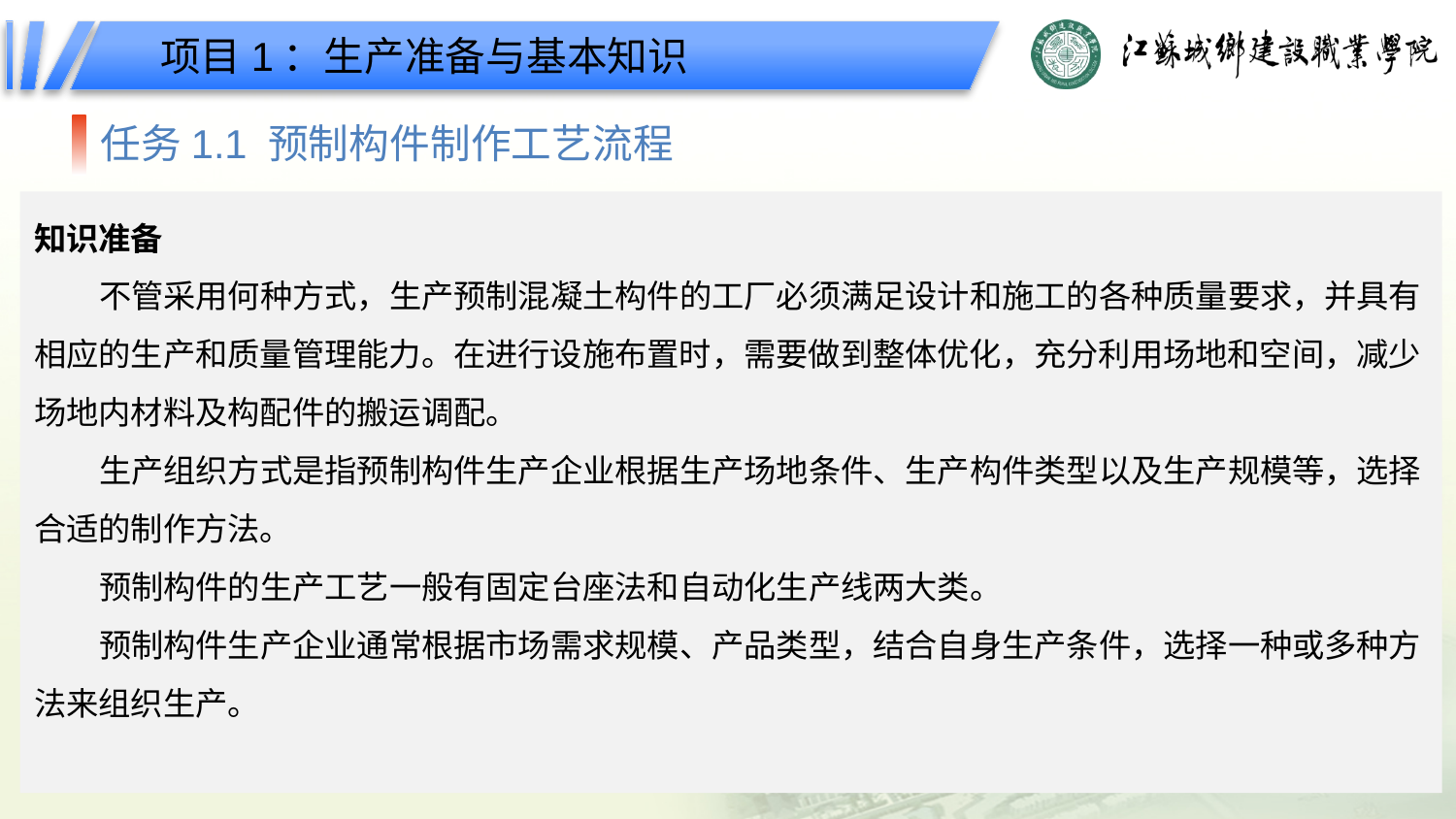

项目1：生产准备与基本知识
任务1.1 预制构件制作工艺流程

知识准备
不管采用何种方式，生产预制混凝土构件的工厂必须满足设计和施工的各种质量要求，并具有相应的生产和质量管理能力。在进行设施布置时，需要做到整体优化，充分利用场地和空间，减少场地内材料及构配件的搬运调配。
生产组织方式是指预制构件生产企业根据生产场地条件、生产构件类型以及生产规模等，选择合适的制作方法。
预制构件的生产工艺一般有固定台座法和自动化生产线两大类。
预制构件生产企业通常根据市场需求规模、产品类型，结合自身生产条件，选择一种或多种方法来组织生产。